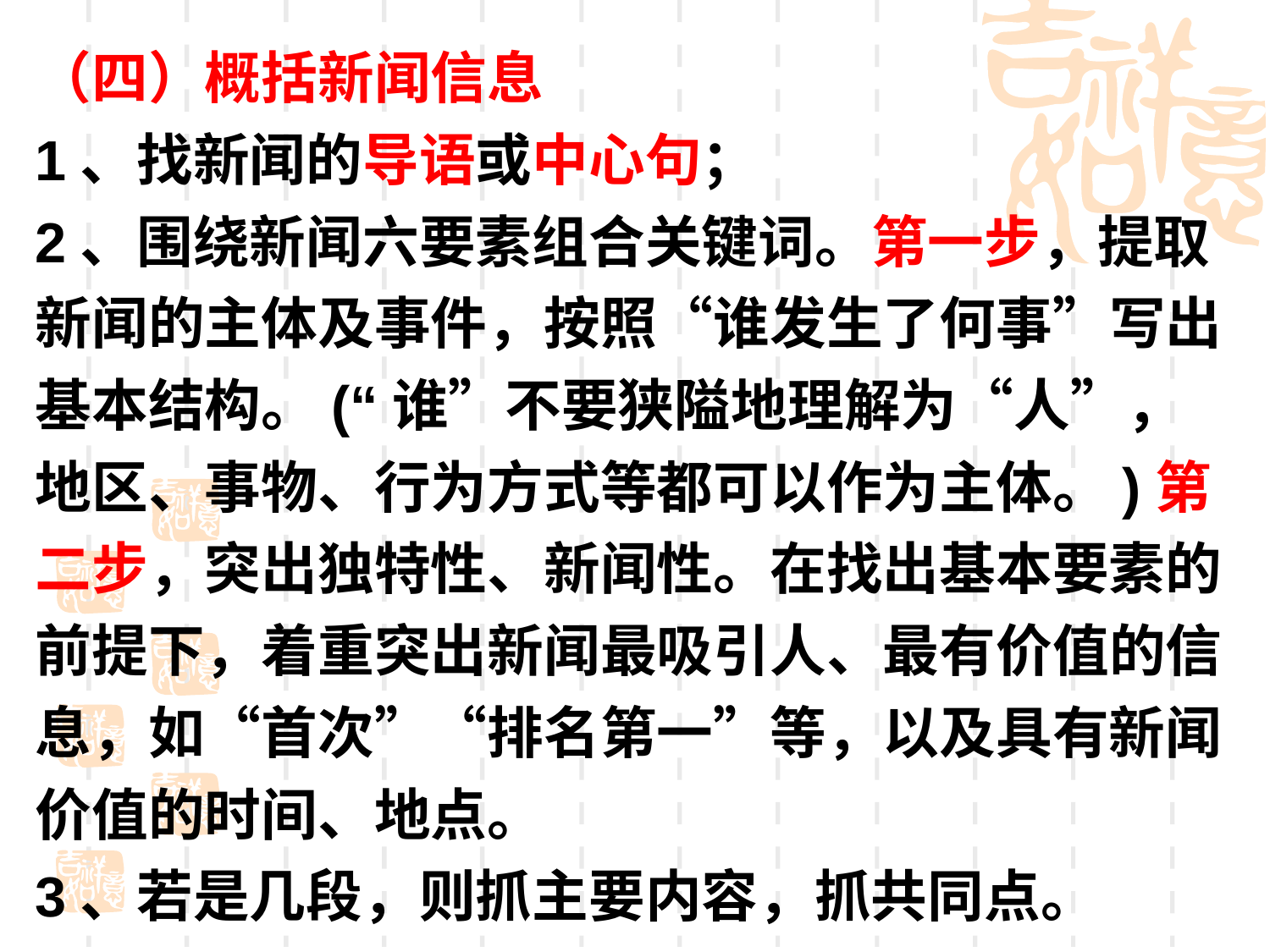

（四）概括新闻信息
1、找新闻的导语或中心句；
2、围绕新闻六要素组合关键词。第一步，提取新闻的主体及事件，按照“谁发生了何事”写出基本结构。(“谁”不要狭隘地理解为“人”，地区、事物、行为方式等都可以作为主体。)第二步，突出独特性、新闻性。在找出基本要素的前提下，着重突出新闻最吸引人、最有价值的信息，如“首次”“排名第一”等，以及具有新闻价值的时间、地点。
3、若是几段，则抓主要内容，抓共同点。